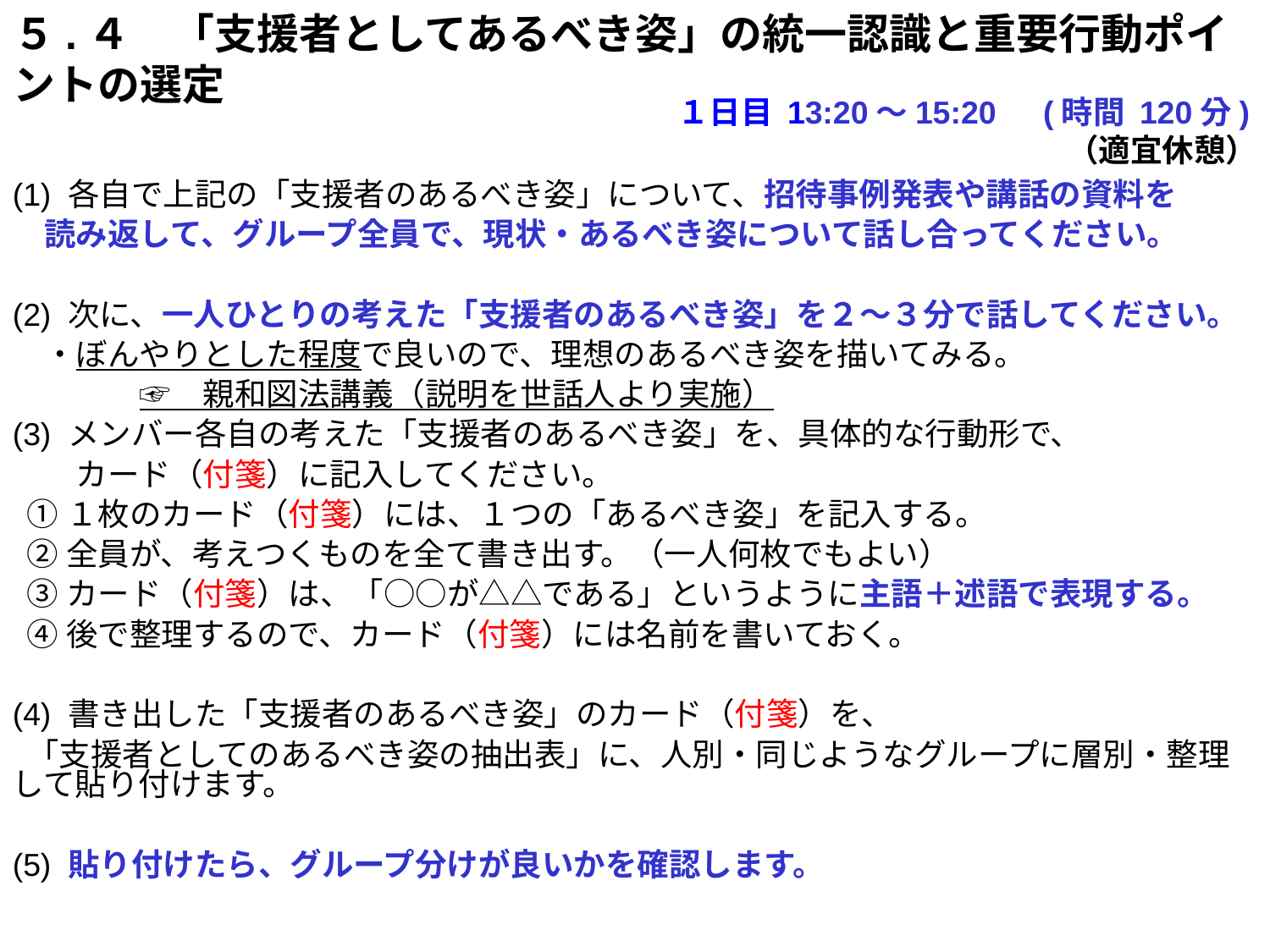

５.４　「支援者としてあるべき姿」の統一認識と重要行動ポイントの選定
　　　　　　　　　　　　　　　　　　　　１日目 13:20～15:20　(時間 120分)（適宜休憩）
(1) 各自で上記の「支援者のあるべき姿」について、招待事例発表や講話の資料を
　読み返して、グループ全員で、現状・あるべき姿について話し合ってください。

(2) 次に、一人ひとりの考えた「支援者のあるべき姿」を２～３分で話してください。
　・ぼんやりとした程度で良いので、理想のあるべき姿を描いてみる。
　　　　☞　親和図法講義（説明を世話人より実施）
(3) メンバー各自の考えた「支援者のあるべき姿」を、具体的な行動形で、
　　カード（付箋）に記入してください。
  ①１枚のカード（付箋）には、１つの「あるべき姿」を記入する。
  ②全員が、考えつくものを全て書き出す。（一人何枚でもよい）
  ③カード（付箋）は、「○○が△△である」というように主語＋述語で表現する。
  ④後で整理するので、カード（付箋）には名前を書いておく。

(4) 書き出した「支援者のあるべき姿」のカード（付箋）を、
 「支援者としてのあるべき姿の抽出表」に、人別・同じようなグループに層別・整理して貼り付けます。

(5) 貼り付けたら、グループ分けが良いかを確認します。